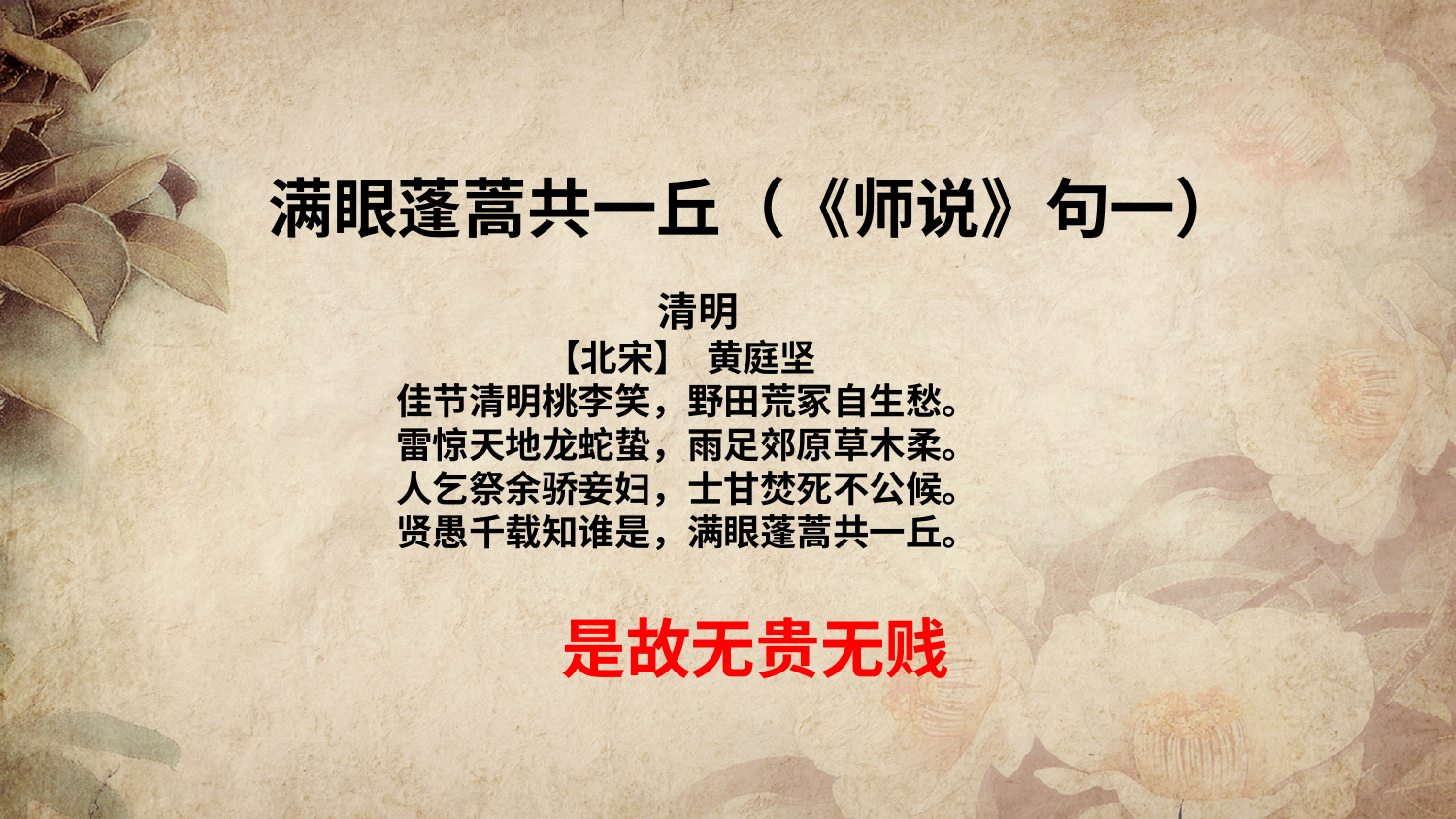

满眼蓬蒿共一丘（《师说》句一）
                                   清明
                      【北宋】  黄庭坚
    佳节清明桃李笑，野田荒冢自生愁。
    雷惊天地龙蛇蛰，雨足郊原草木柔。
    人乞祭余骄妾妇，士甘焚死不公候。
    贤愚千载知谁是，满眼蓬蒿共一丘。
                                    是故无贵无贱